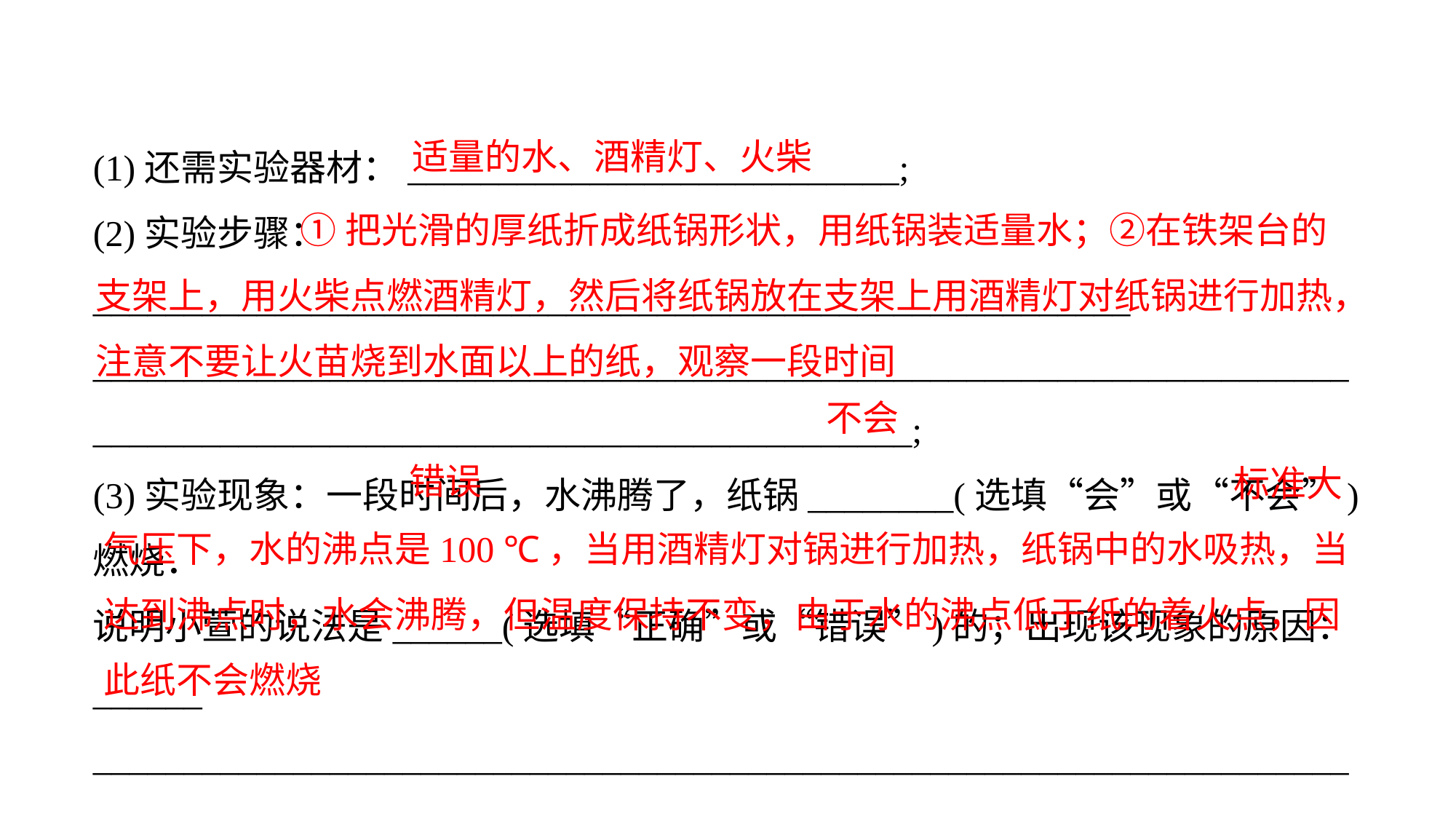

(1)还需实验器材：___________________________;
(2)实验步骤：_________________________________________________________
__________________________________________________________________________________________________________________;(3)实验现象：一段时间后，水沸腾了，纸锅________(选填“会”或“不会”)燃烧．
说明小萱的说法是______(选填“正确”或“错误”)的；出现该现象的原因：______
________________________________________________________________________________________________________________________________________________________.
适量的水、酒精灯、火柴
                         ①把光滑的厚纸折成纸锅形状，用纸锅装适量水；②在铁架台的支架上，用火柴点燃酒精灯，然后将纸锅放在支架上用酒精灯对纸锅进行加热，注意不要让火苗烧到水面以上的纸，观察一段时间
不会
                                                                                                                                         标准大气压下，水的沸点是100 ℃，当用酒精灯对锅进行加热，纸锅中的水吸热，当达到沸点时，水会沸腾，但温度保持不变，由于水的沸点低于纸的着火点，因此纸不会燃烧
错误